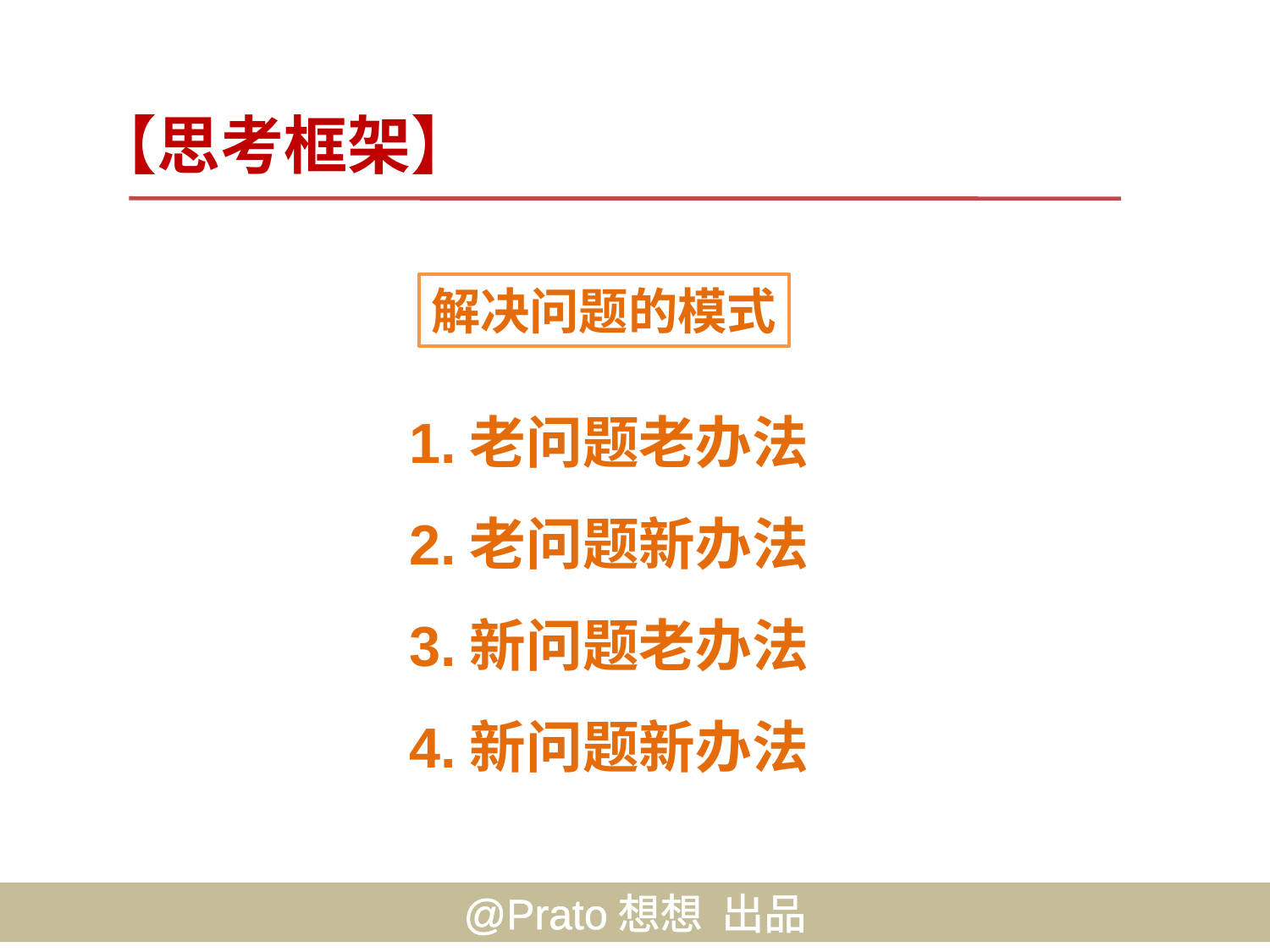

【思考框架】
解决问题的模式
1.老问题老办法
2.老问题新办法
3.新问题老办法
4.新问题新办法
@Prato想想  出品